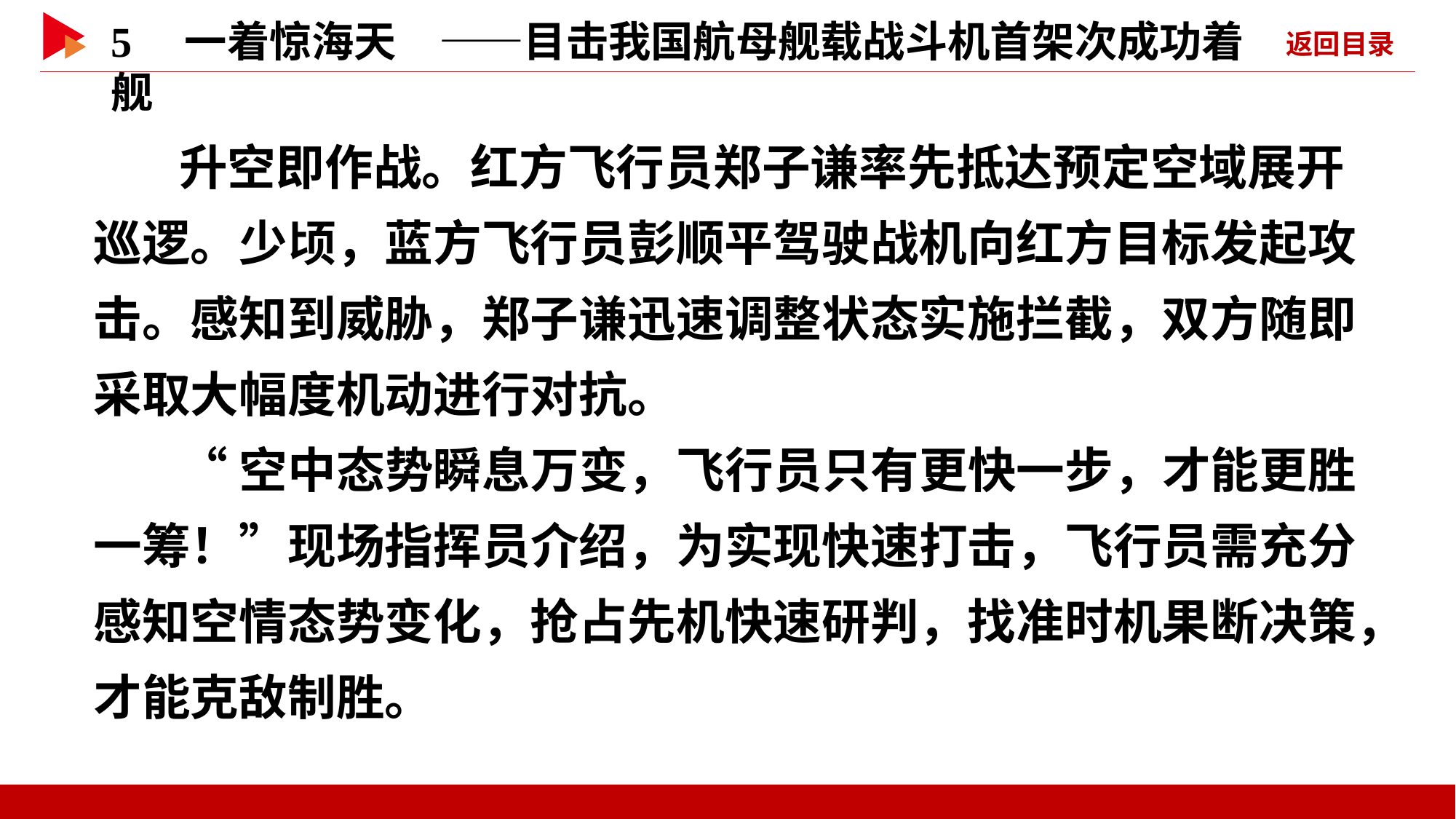

升空即作战。红方飞行员郑子谦率先抵达预定空域展开巡逻。少顷，蓝方飞行员彭顺平驾驶战机向红方目标发起攻击。感知到威胁，郑子谦迅速调整状态实施拦截，双方随即采取大幅度机动进行对抗。
“空中态势瞬息万变，飞行员只有更快一步，才能更胜一筹！”现场指挥员介绍，为实现快速打击，飞行员需充分感知空情态势变化，抢占先机快速研判，找准时机果断决策，才能克敌制胜。